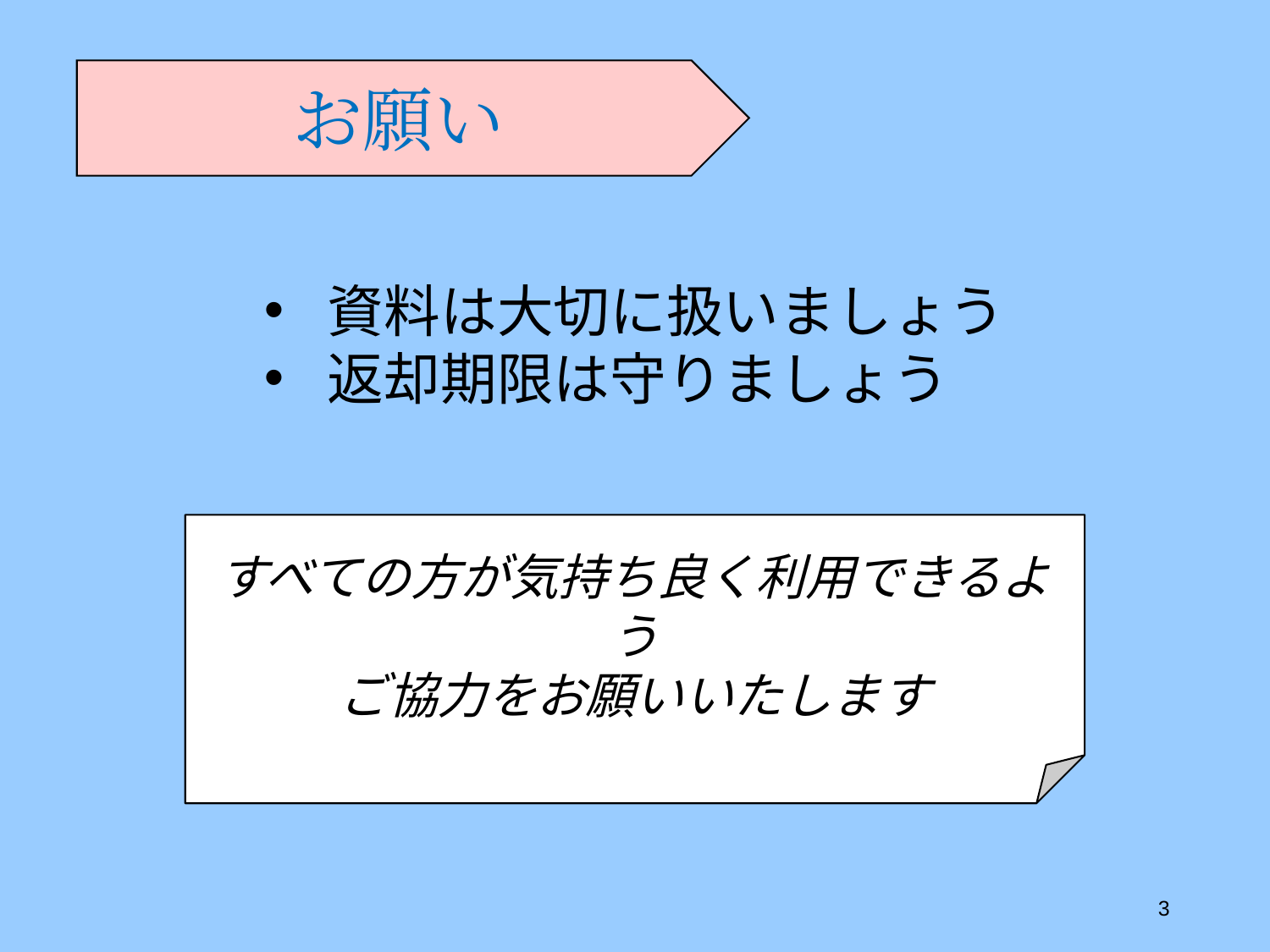

お願い
資料は大切に扱いましょう
返却期限は守りましょう
すべての方が気持ち良く利用できるよう
ご協力をお願いいたします
3